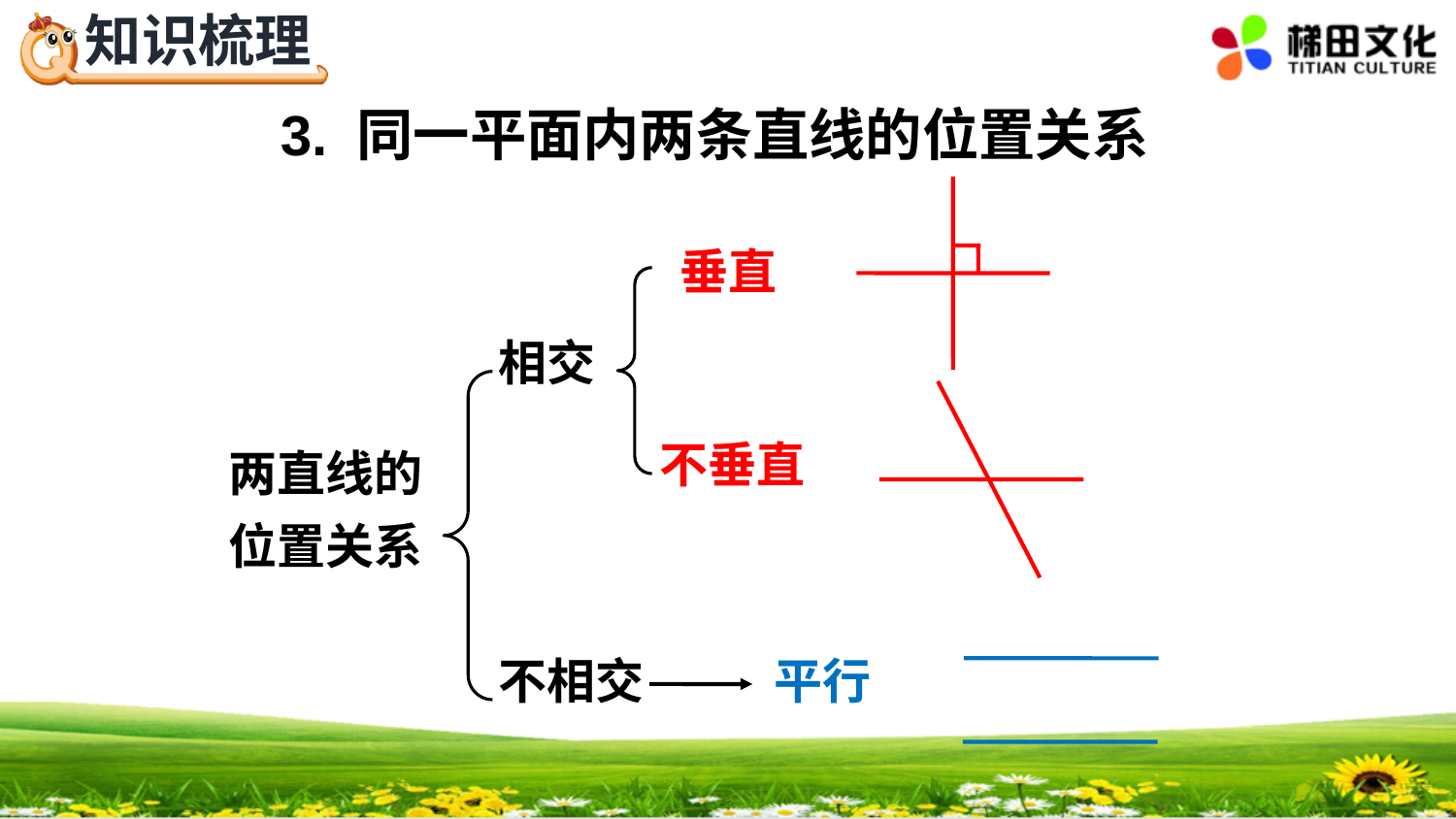

3. 同一平面内两条直线的位置关系

垂直

相交

两直线的
位置关系
不垂直
不相交
平行